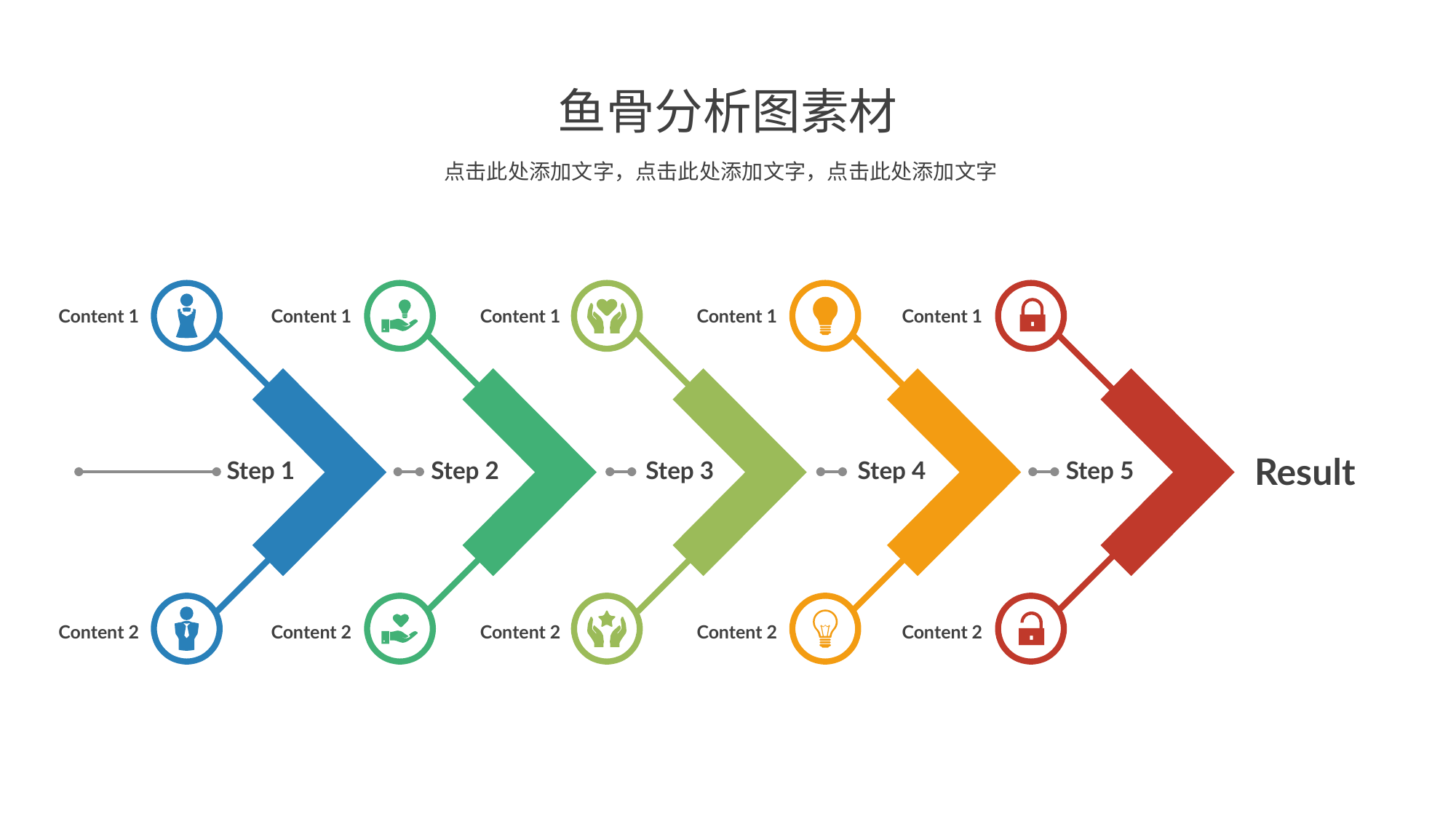

https://www.ypppt.com/
鱼骨分析图素材
点击此处添加文字，点击此处添加文字，点击此处添加文字

Content 1
Content 1
Content 1
Content 1
Content 1

Result
Step 1
Step 2
Step 3
Step 4
Step 5

Content 2
Content 2
Content 2
Content 2
Content 2